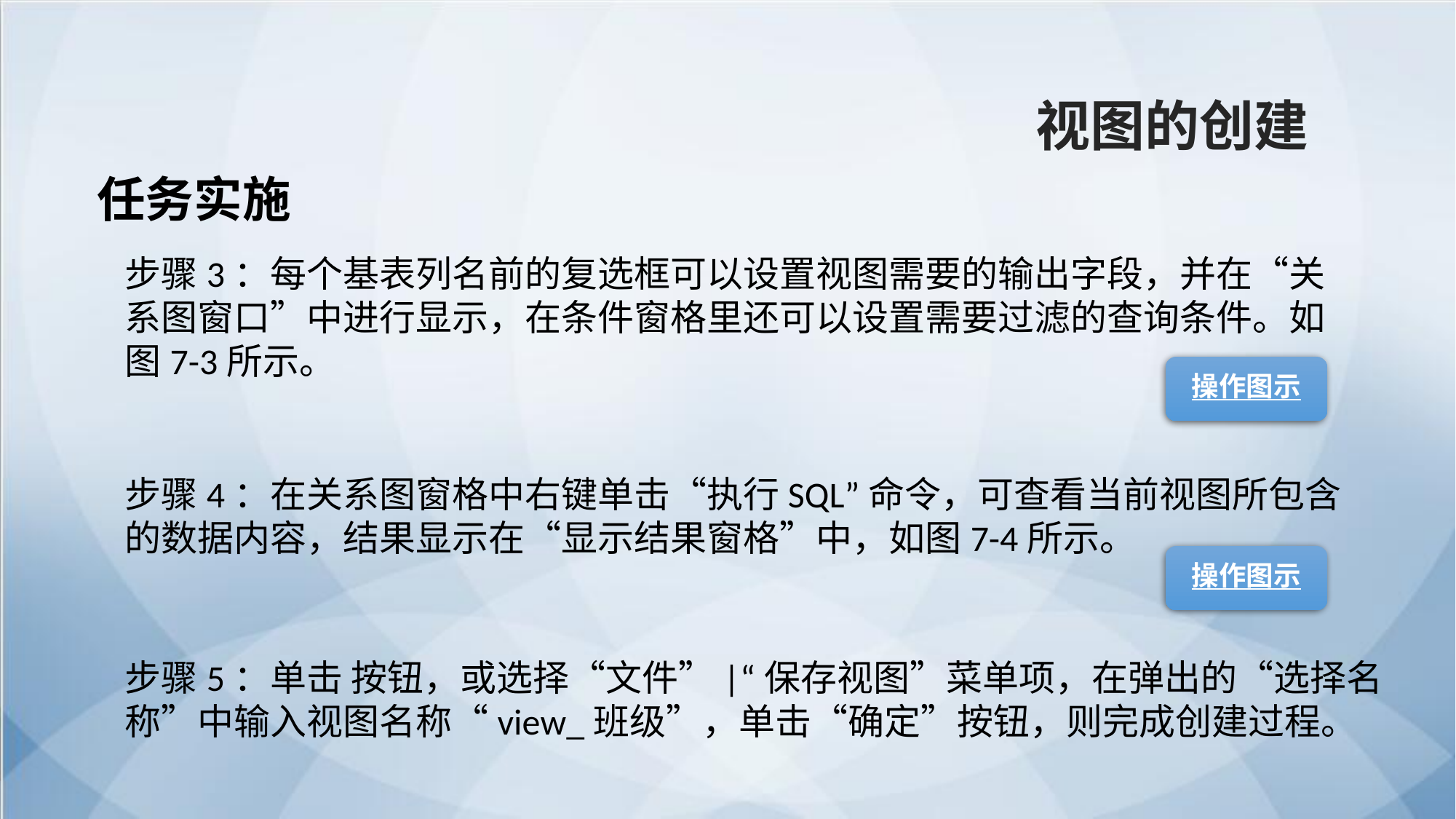

视图的创建
任务实施
步骤3：每个基表列名前的复选框可以设置视图需要的输出字段，并在“关系图窗口”中进行显示，在条件窗格里还可以设置需要过滤的查询条件。如图7-3所示。
操作图示
步骤4：在关系图窗格中右键单击“执行SQL”命令，可查看当前视图所包含的数据内容，结果显示在“显示结果窗格”中，如图7-4所示。
操作图示
步骤5：单击 按钮，或选择“文件”|“保存视图”菜单项，在弹出的“选择名称”中输入视图名称“view_班级”，单击“确定”按钮，则完成创建过程。